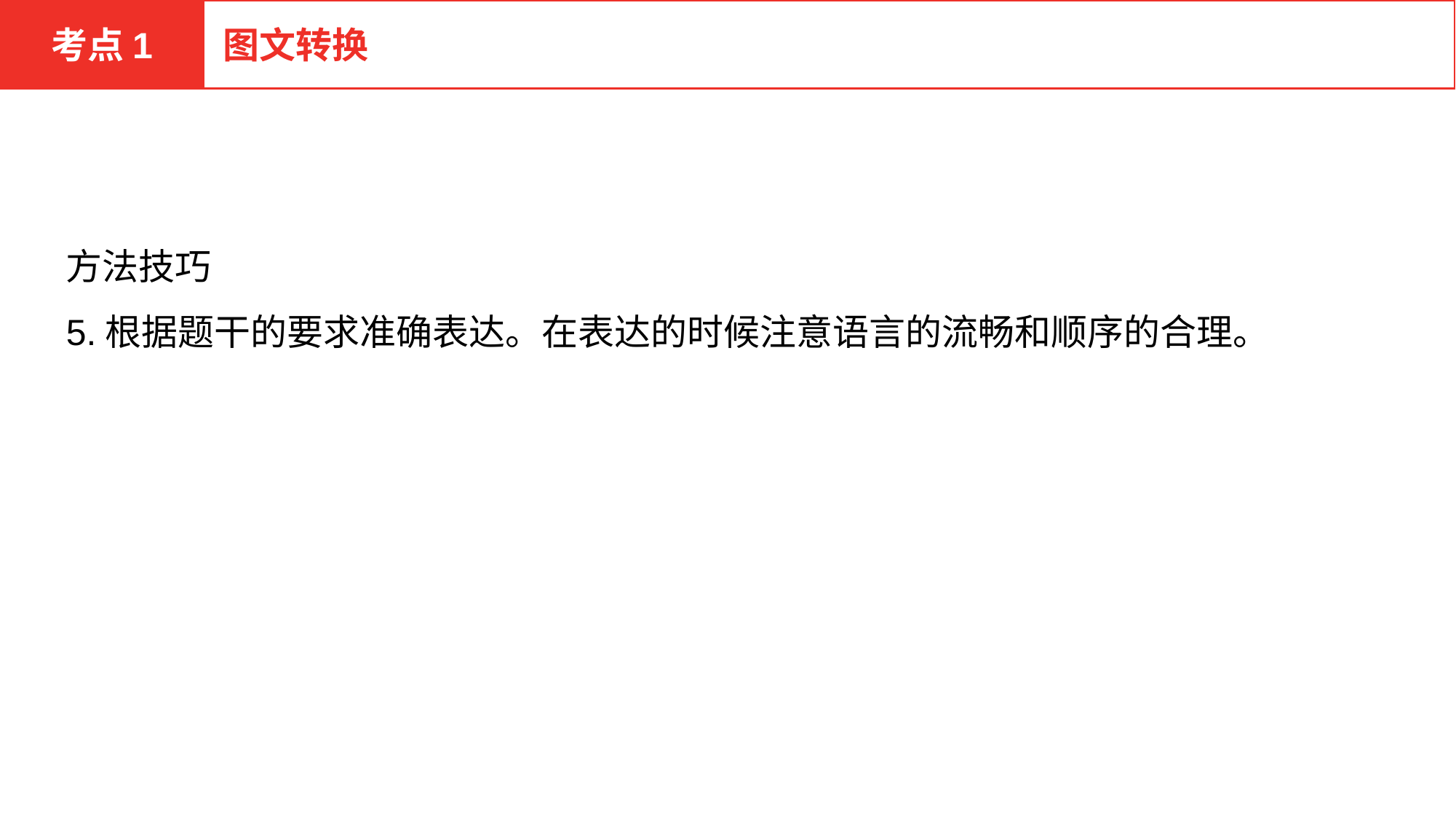

考点1
图文转换
方法技巧
5.根据题干的要求准确表达。在表达的时候注意语言的流畅和顺序的合理。